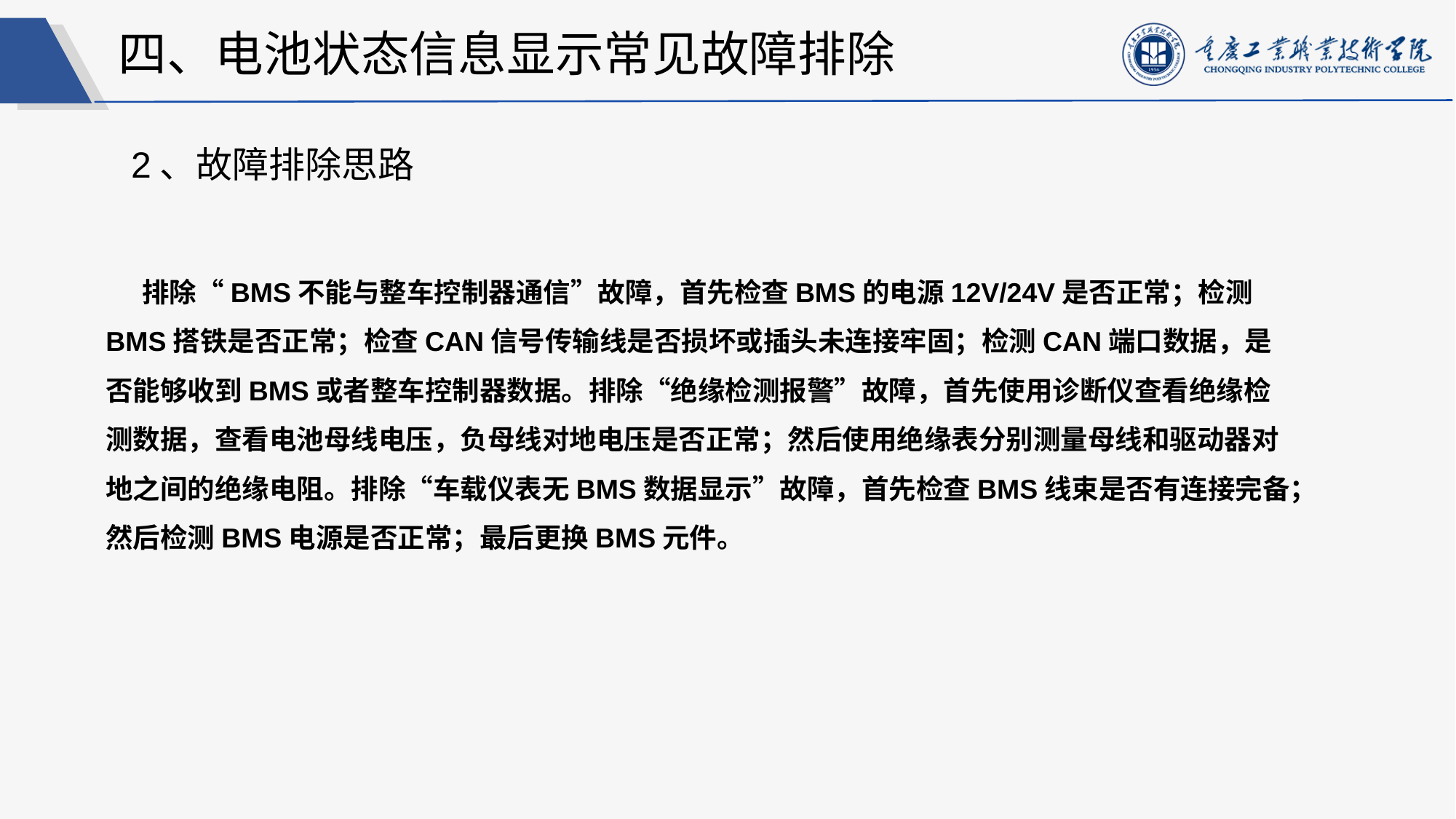

四、电池状态信息显示常见故障排除
2、故障排除思路
排除“BMS不能与整车控制器通信”故障，首先检查BMS的电源12V/24V是否正常；检测BMS搭铁是否正常；检查CAN信号传输线是否损坏或插头未连接牢固；检测CAN端口数据，是否能够收到BMS或者整车控制器数据。排除“绝缘检测报警”故障，首先使用诊断仪查看绝缘检测数据，查看电池母线电压，负母线对地电压是否正常；然后使用绝缘表分别测量母线和驱动器对地之间的绝缘电阻。排除“车载仪表无BMS数据显示”故障，首先检查BMS线束是否有连接完备；然后检测BMS电源是否正常；最后更换BMS元件。